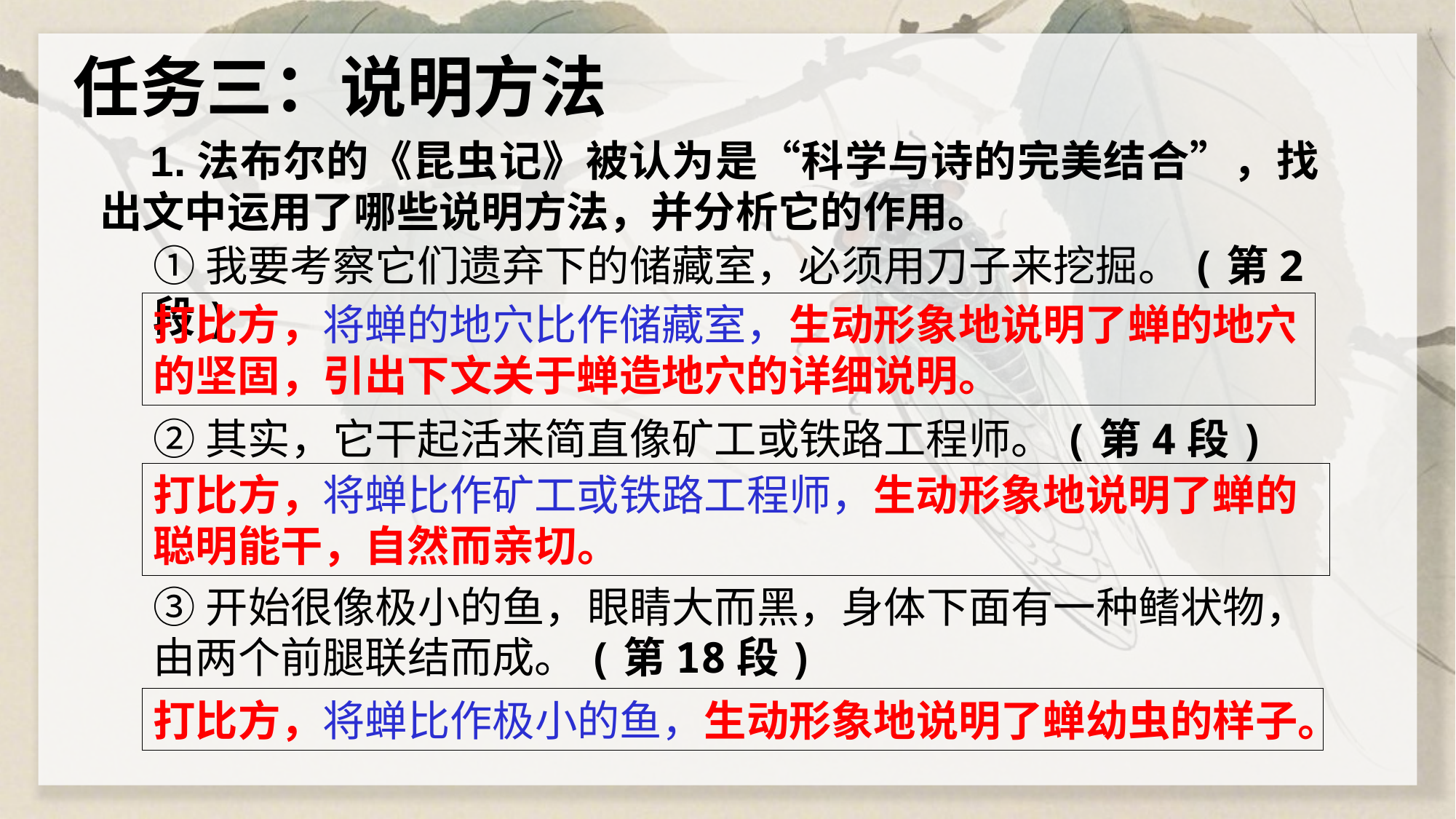

任务三：说明方法
    1.法布尔的《昆虫记》被认为是“科学与诗的完美结合”，找出文中运用了哪些说明方法，并分析它的作用。
①我要考察它们遗弃下的储藏室，必须用刀子来挖掘。(第2段)
打比方，将蝉的地穴比作储藏室，生动形象地说明了蝉的地穴的坚固，引出下文关于蝉造地穴的详细说明。
②其实，它干起活来简直像矿工或铁路工程师。(第4段)
打比方，将蝉比作矿工或铁路工程师，生动形象地说明了蝉的聪明能干，自然而亲切。
③开始很像极小的鱼，眼睛大而黑，身体下面有一种鳍状物，由两个前腿联结而成。(第18段)
打比方，将蝉比作极小的鱼，生动形象地说明了蝉幼虫的样子。